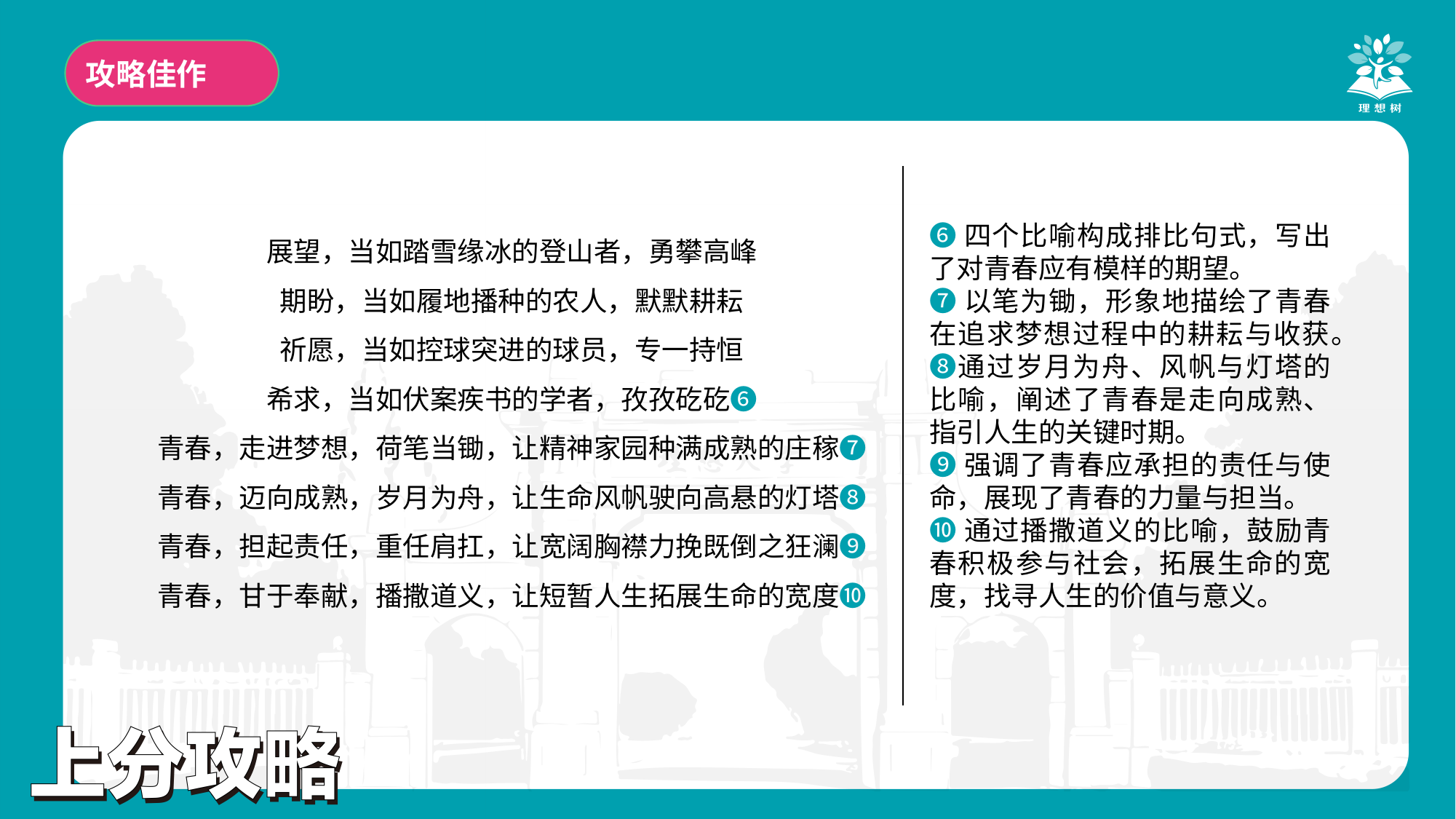

攻略佳作
展望，当如踏雪缘冰的登山者，勇攀高峰
期盼，当如履地播种的农人，默默耕耘
祈愿，当如控球突进的球员，专一持恒
希求，当如伏案疾书的学者，孜孜矻矻❻
青春，走进梦想，荷笔当锄，让精神家园种满成熟的庄稼❼
青春，迈向成熟，岁月为舟，让生命风帆驶向高悬的灯塔❽
青春，担起责任，重任肩扛，让宽阔胸襟力挽既倒之狂澜❾
青春，甘于奉献，播撒道义，让短暂人生拓展生命的宽度❿
❻四个比喻构成排比句式，写出了对青春应有模样的期望。
❼以笔为锄，形象地描绘了青春在追求梦想过程中的耕耘与收获。❽通过岁月为舟、风帆与灯塔的比喻，阐述了青春是走向成熟、指引人生的关键时期。
❾强调了青春应承担的责任与使命，展现了青春的力量与担当。
❿通过播撒道义的比喻，鼓励青春积极参与社会，拓展生命的宽度，找寻人生的价值与意义。